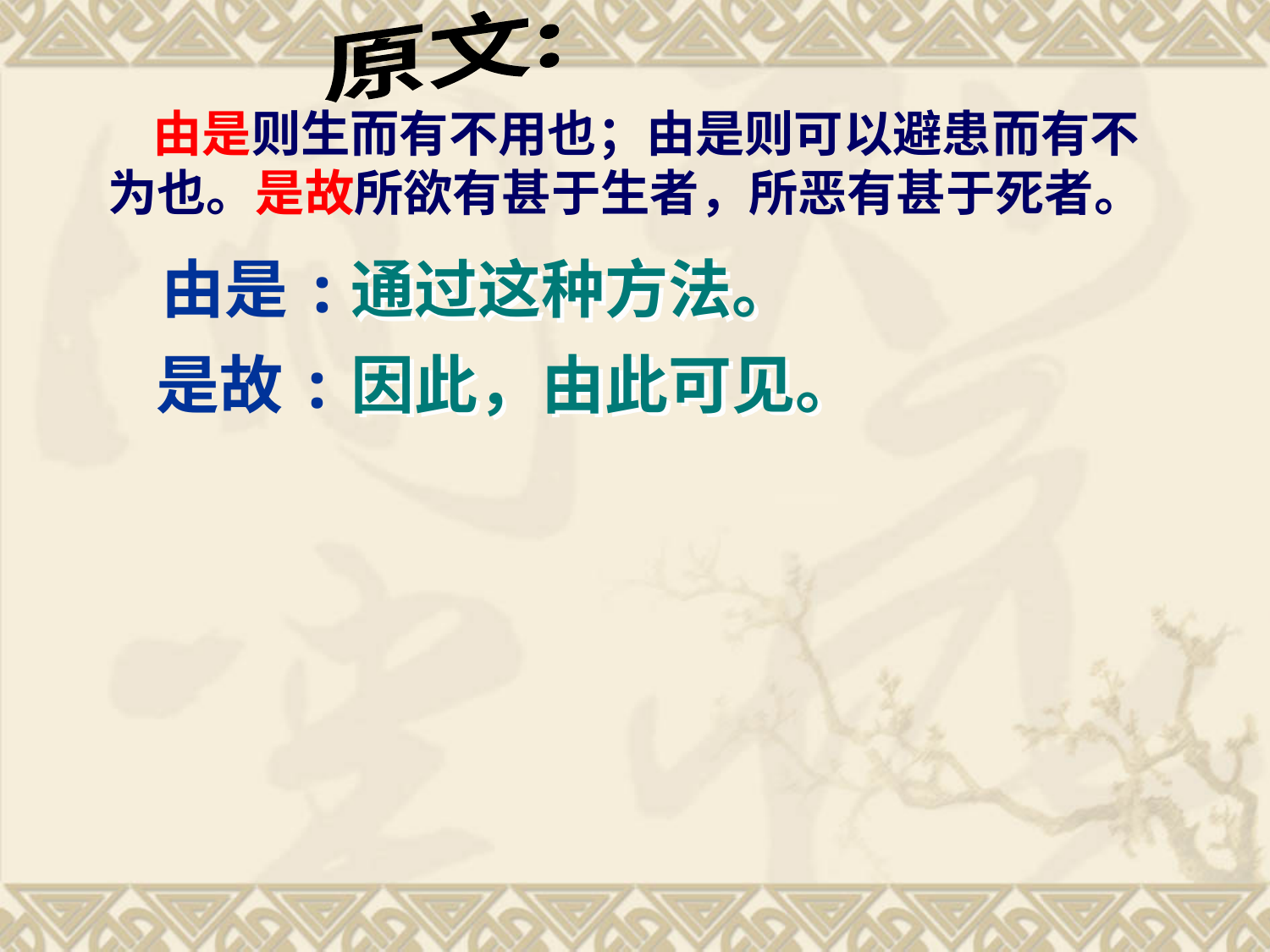

原文:
   由是则生而有不用也；由是则可以避患而有不为也。是故所欲有甚于生者，所恶有甚于死者。
由是:
通过这种方法。
是故:
因此，由此可见。